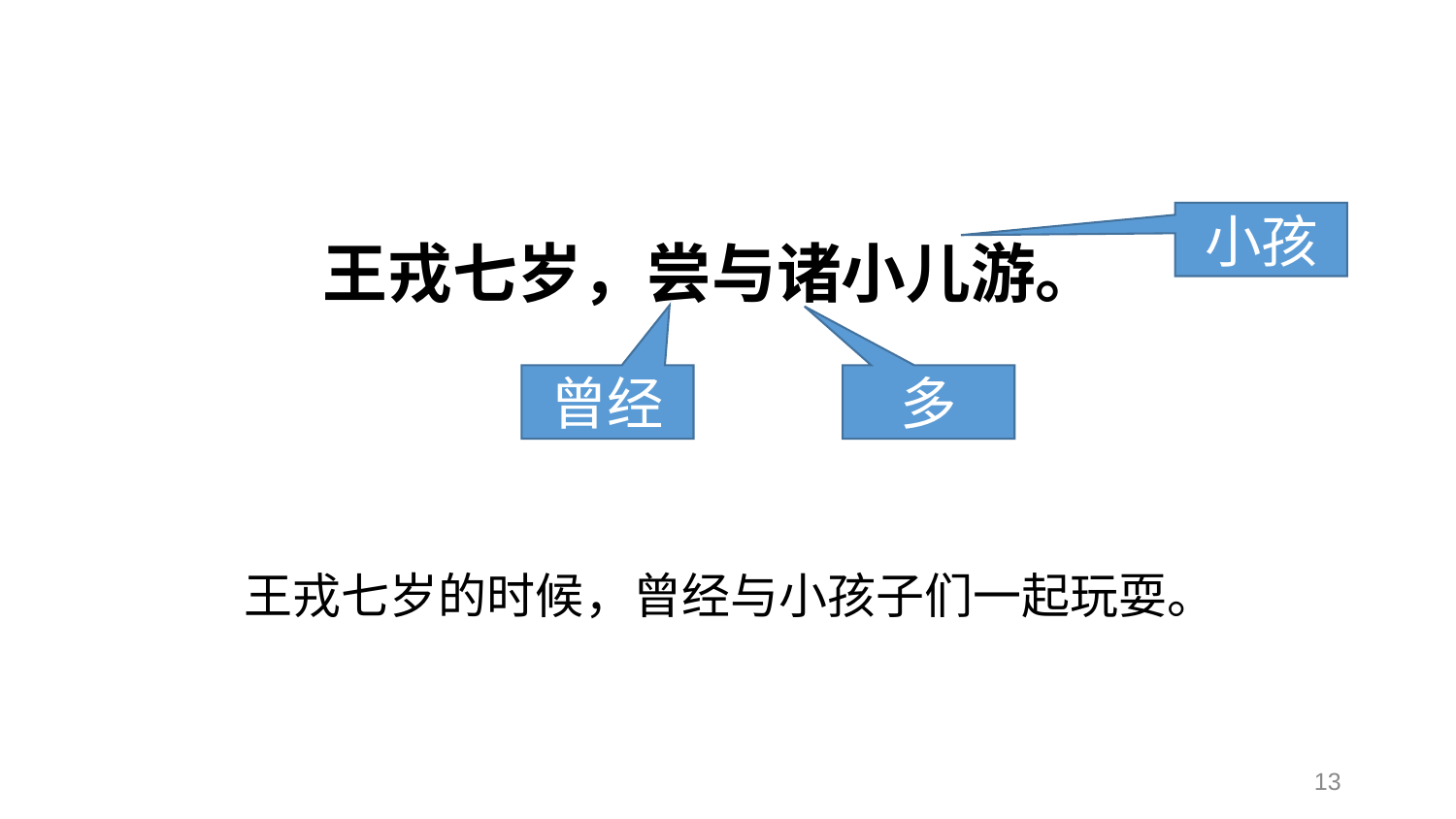

小孩
王戎七岁，尝与诸小儿游。
曾经
多
王戎七岁的时候，曾经与小孩子们一起玩耍。
13